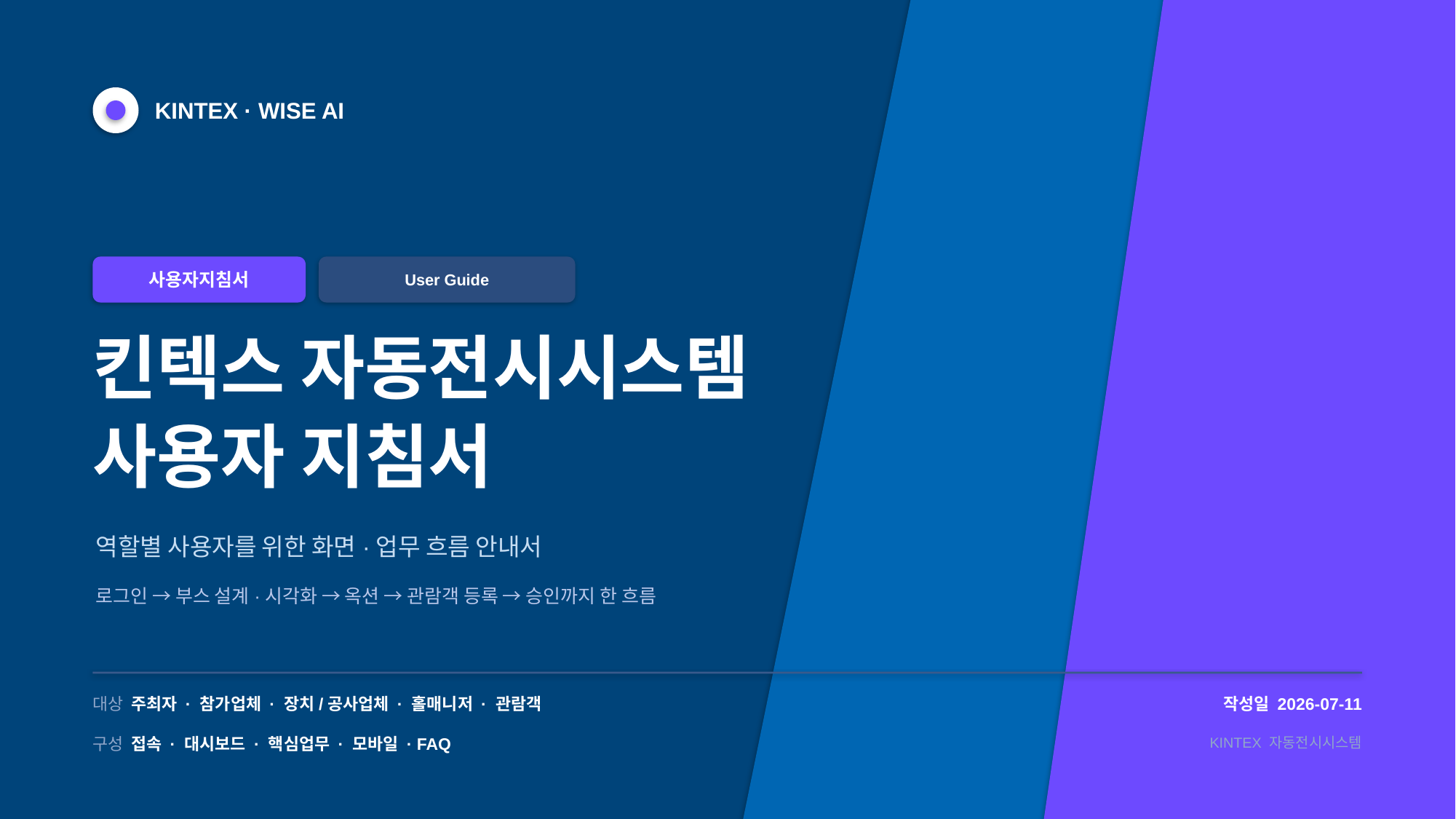

KINTEX · WISE AI

사용자지침서

User Guide
킨텍스 자동전시시스템
사용자 지침서
역할별 사용자를 위한 화면·업무 흐름 안내서
로그인 → 부스 설계·시각화 → 옥션 → 관람객 등록 → 승인까지 한 흐름

대상  주최자 · 참가업체 · 장치/공사업체 · 홀매니저 · 관람객
작성일 2026-07-11
구성  접속 · 대시보드 · 핵심업무 · 모바일 · FAQ
KINTEX 자동전시시스템